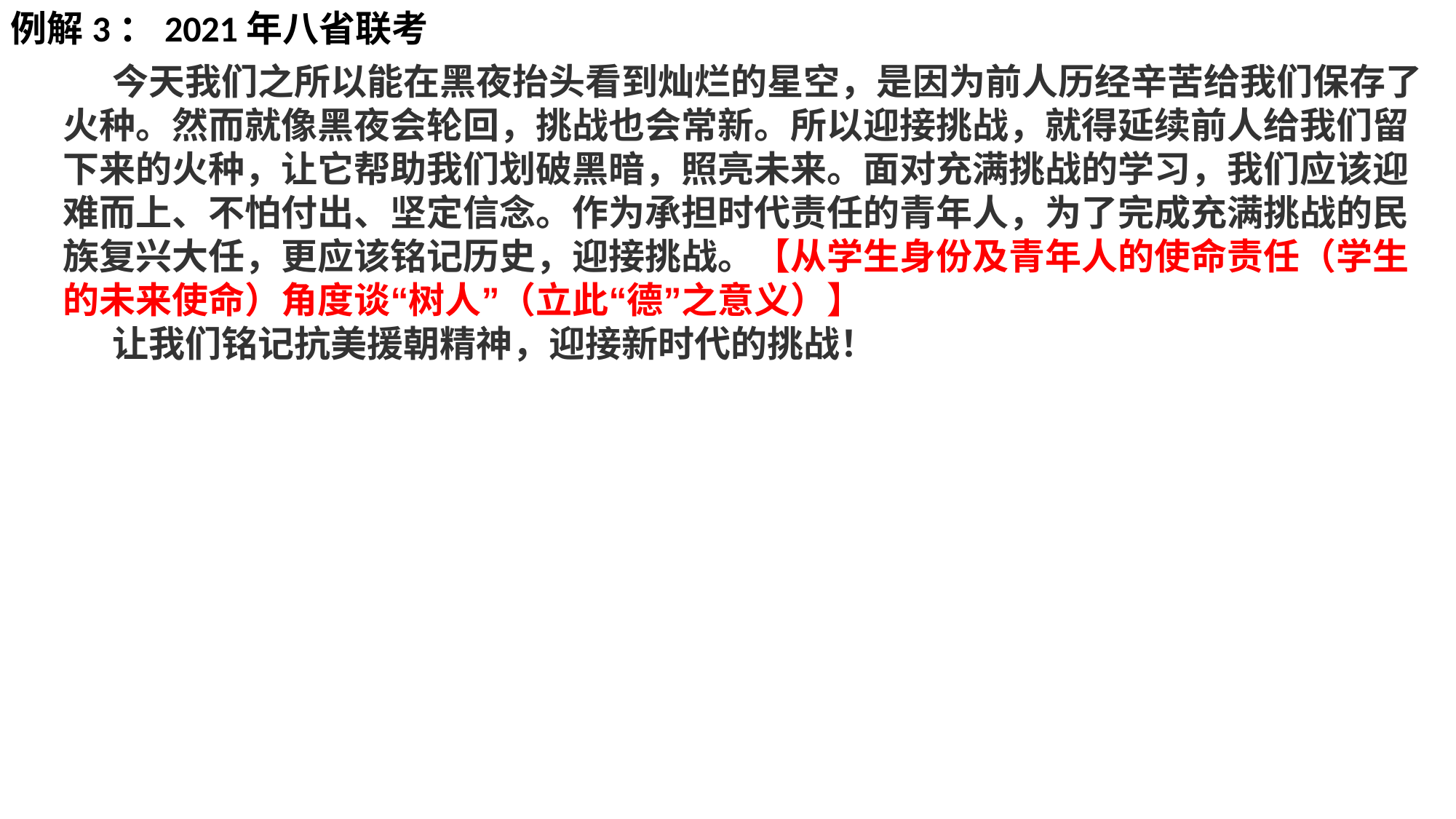

例解3：2021年八省联考
    今天我们之所以能在黑夜抬头看到灿烂的星空，是因为前人历经辛苦给我们保存了火种。然而就像黑夜会轮回，挑战也会常新。所以迎接挑战，就得延续前人给我们留下来的火种，让它帮助我们划破黑暗，照亮未来。面对充满挑战的学习，我们应该迎难而上、不怕付出、坚定信念。作为承担时代责任的青年人，为了完成充满挑战的民族复兴大任，更应该铭记历史，迎接挑战。【从学生身份及青年人的使命责任（学生的未来使命）角度谈“树人”（立此“德”之意义）】
    让我们铭记抗美援朝精神，迎接新时代的挑战！